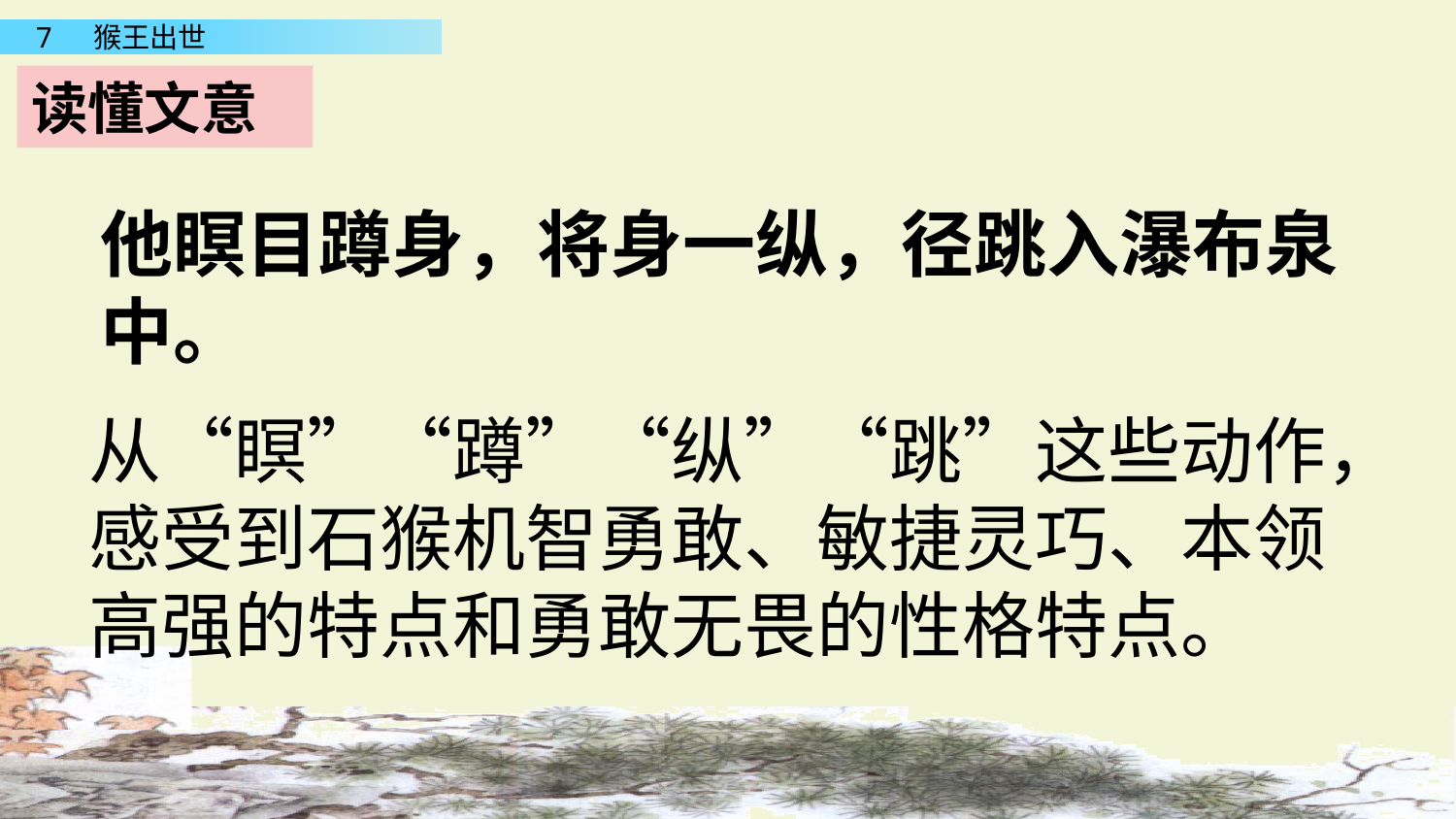

读懂文意
他瞑目蹲身，将身一纵，径跳入瀑布泉中。
从“瞑”“蹲”“纵”“跳”这些动作，感受到石猴机智勇敢、敏捷灵巧、本领高强的特点和勇敢无畏的性格特点。